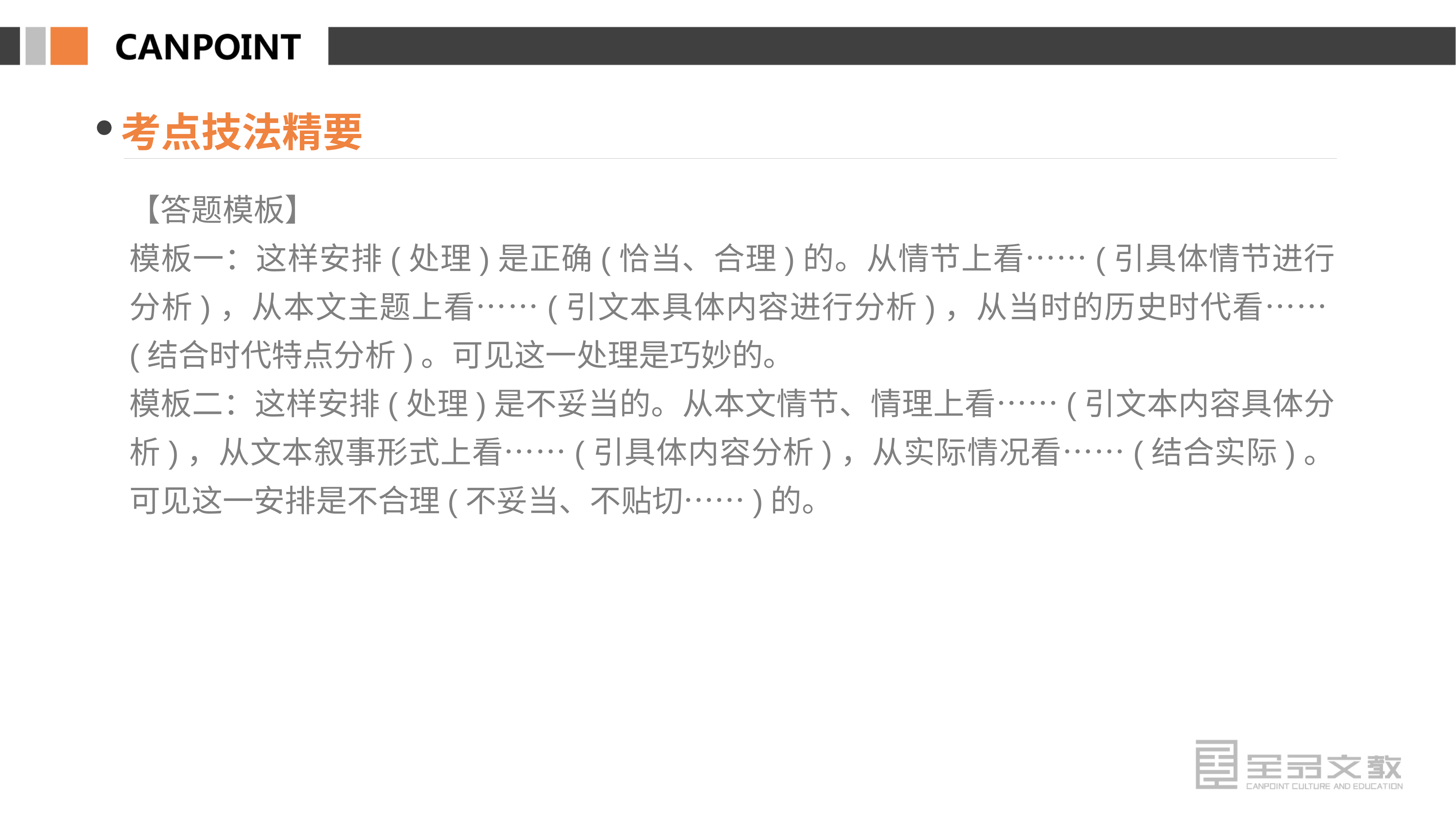

考点技法精要

【答题模板】
模板一：这样安排(处理)是正确(恰当、合理)的。从情节上看……(引具体情节进行分析)，从本文主题上看……(引文本具体内容进行分析)，从当时的历史时代看……(结合时代特点分析)。可见这一处理是巧妙的。
模板二：这样安排(处理)是不妥当的。从本文情节、情理上看……(引文本内容具体分析)，从文本叙事形式上看……(引具体内容分析)，从实际情况看……(结合实际)。可见这一安排是不合理(不妥当、不贴切……)的。